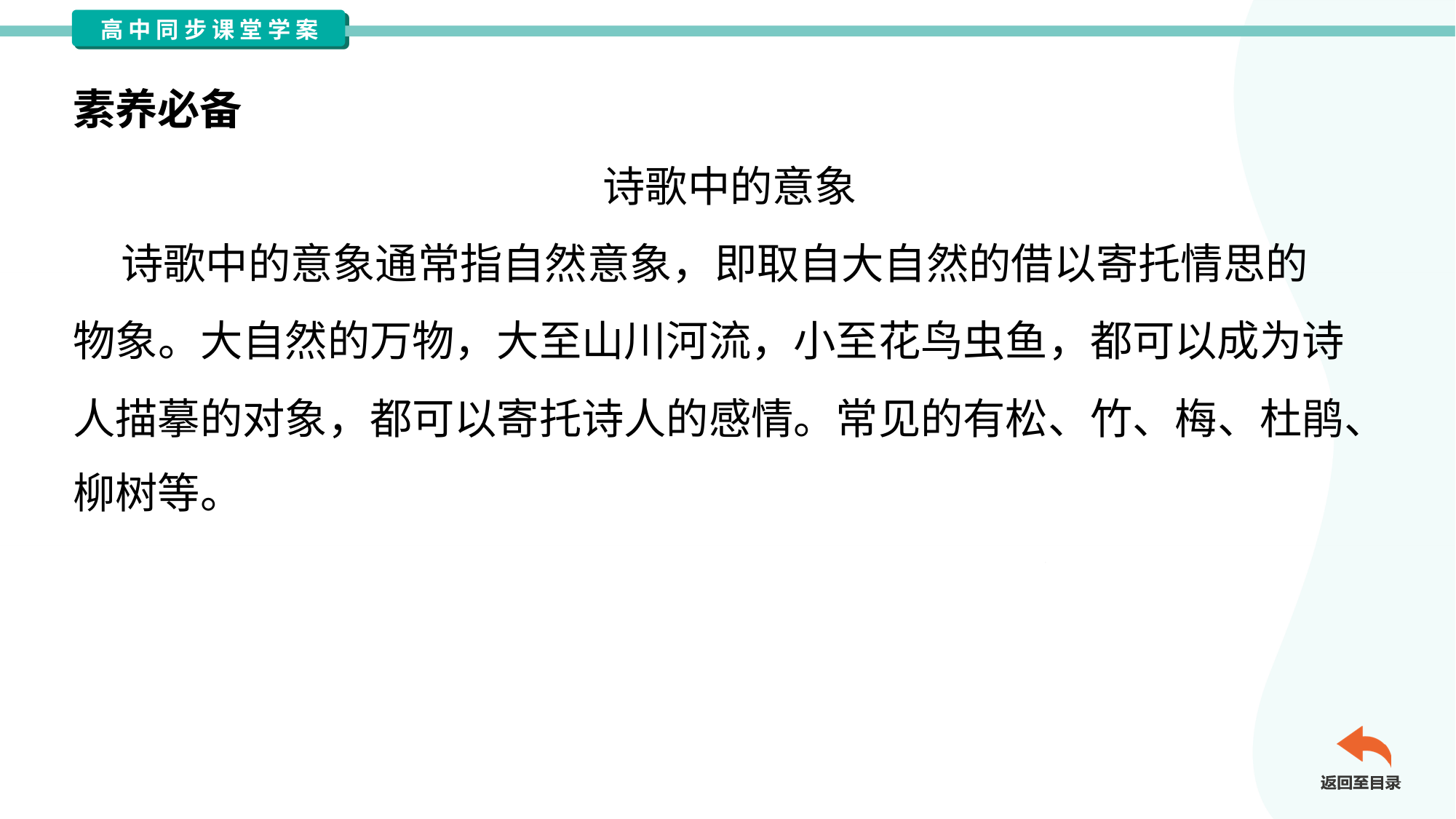

素养必备
诗歌中的意象
    诗歌中的意象通常指自然意象，即取自大自然的借以寄托情思的
物象。大自然的万物，大至山川河流，小至花鸟虫鱼，都可以成为诗
人描摹的对象，都可以寄托诗人的感情。常见的有松、竹、梅、杜鹃、
柳树等。